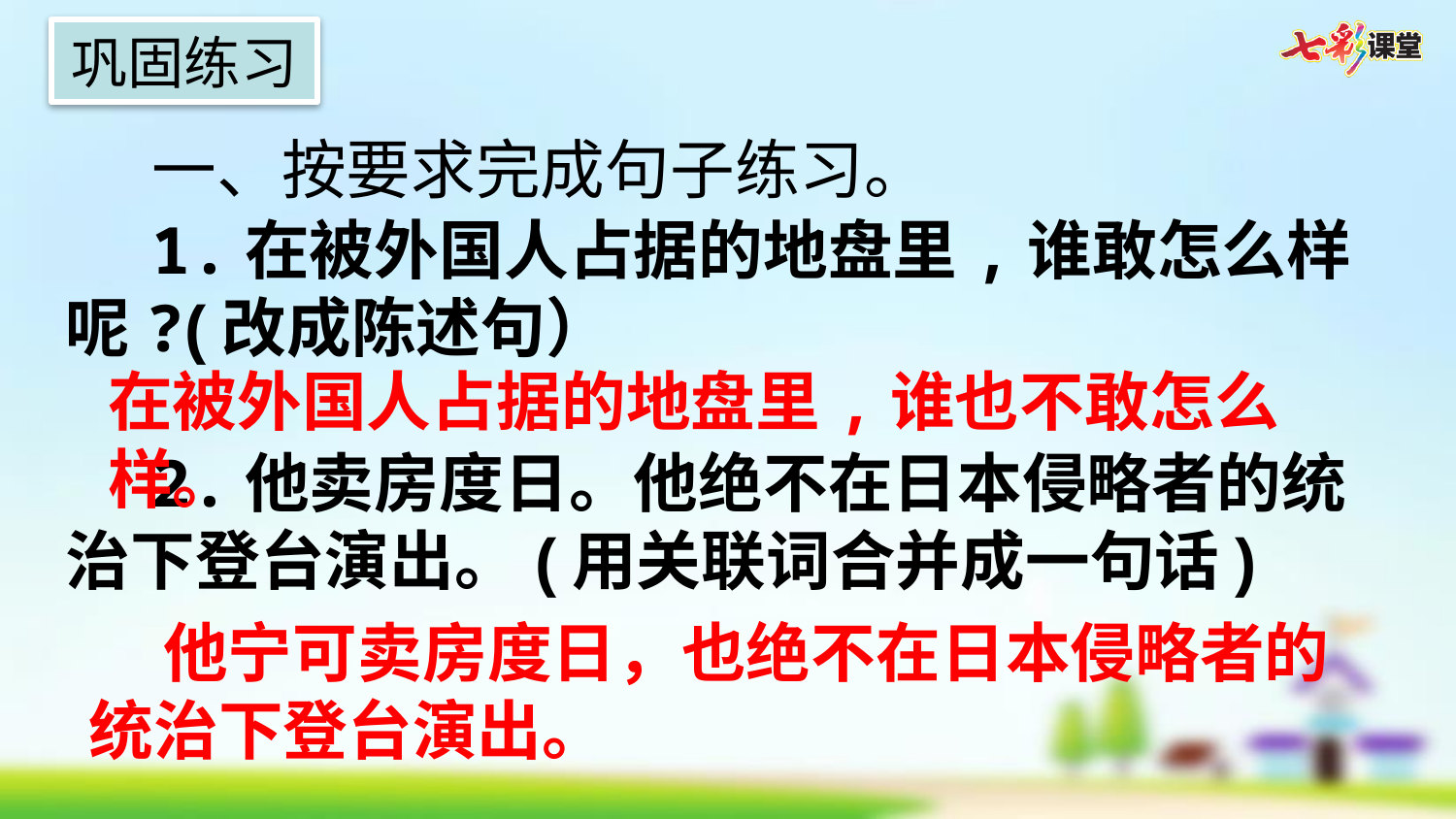

巩固练习
一、按要求完成句子练习。
1.在被外国人占据的地盘里,谁敢怎么样呢?(改成陈述句）

2.他卖房度日。他绝不在日本侵略者的统治下登台演出。(用关联词合并成一句话)

在被外国人占据的地盘里,谁也不敢怎么样。
    他宁可卖房度日，也绝不在日本侵略者的统治下登台演出。